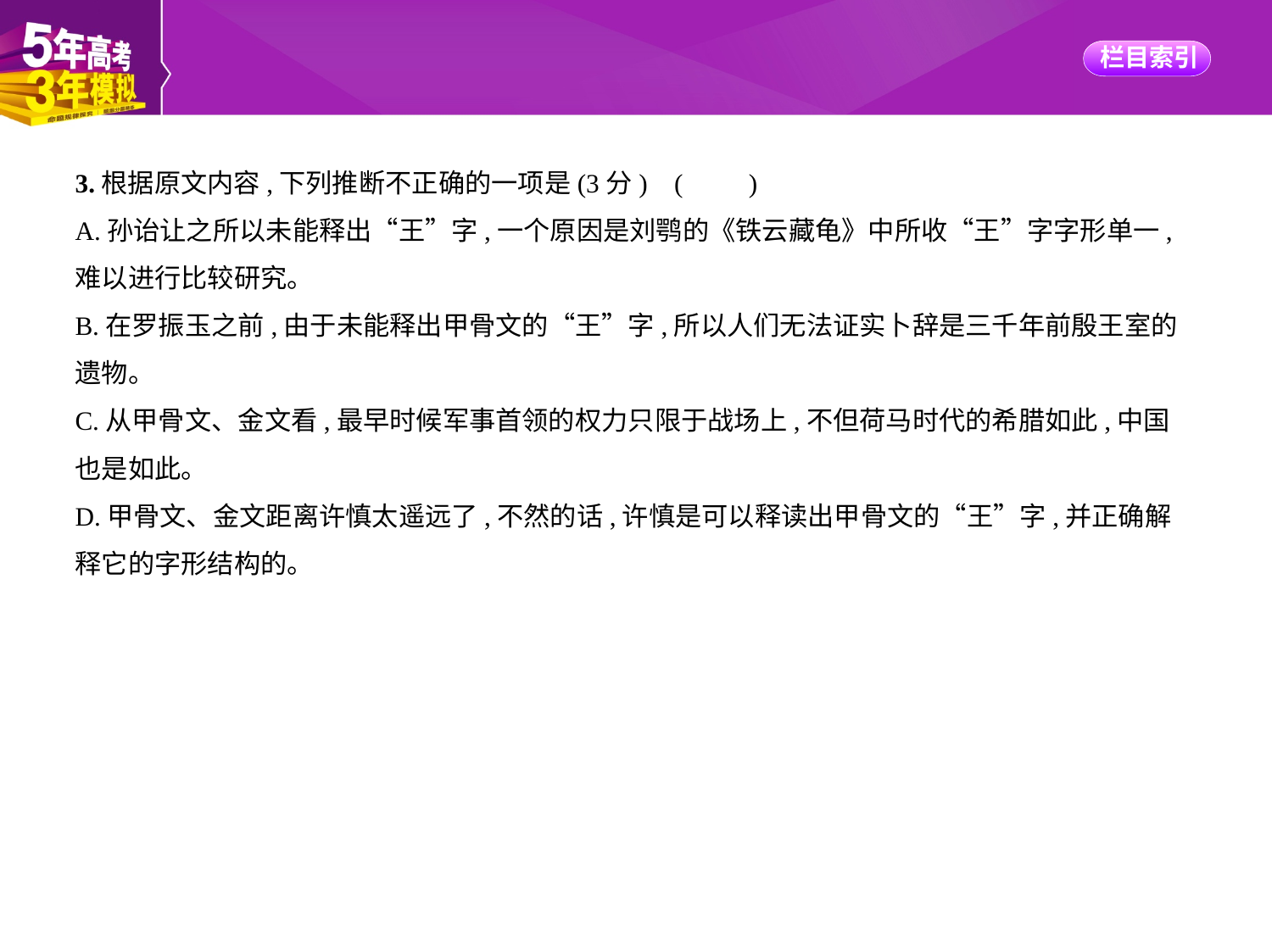

3.根据原文内容,下列推断不正确的一项是(3分) (　　)
A.孙诒让之所以未能释出“王”字,一个原因是刘鹗的《铁云藏龟》中所收“王”字字形单一,
难以进行比较研究。
B.在罗振玉之前,由于未能释出甲骨文的“王”字,所以人们无法证实卜辞是三千年前殷王室的
遗物。
C.从甲骨文、金文看,最早时候军事首领的权力只限于战场上,不但荷马时代的希腊如此,中国
也是如此。
D.甲骨文、金文距离许慎太遥远了,不然的话,许慎是可以释读出甲骨文的“王”字,并正确解
释它的字形结构的。